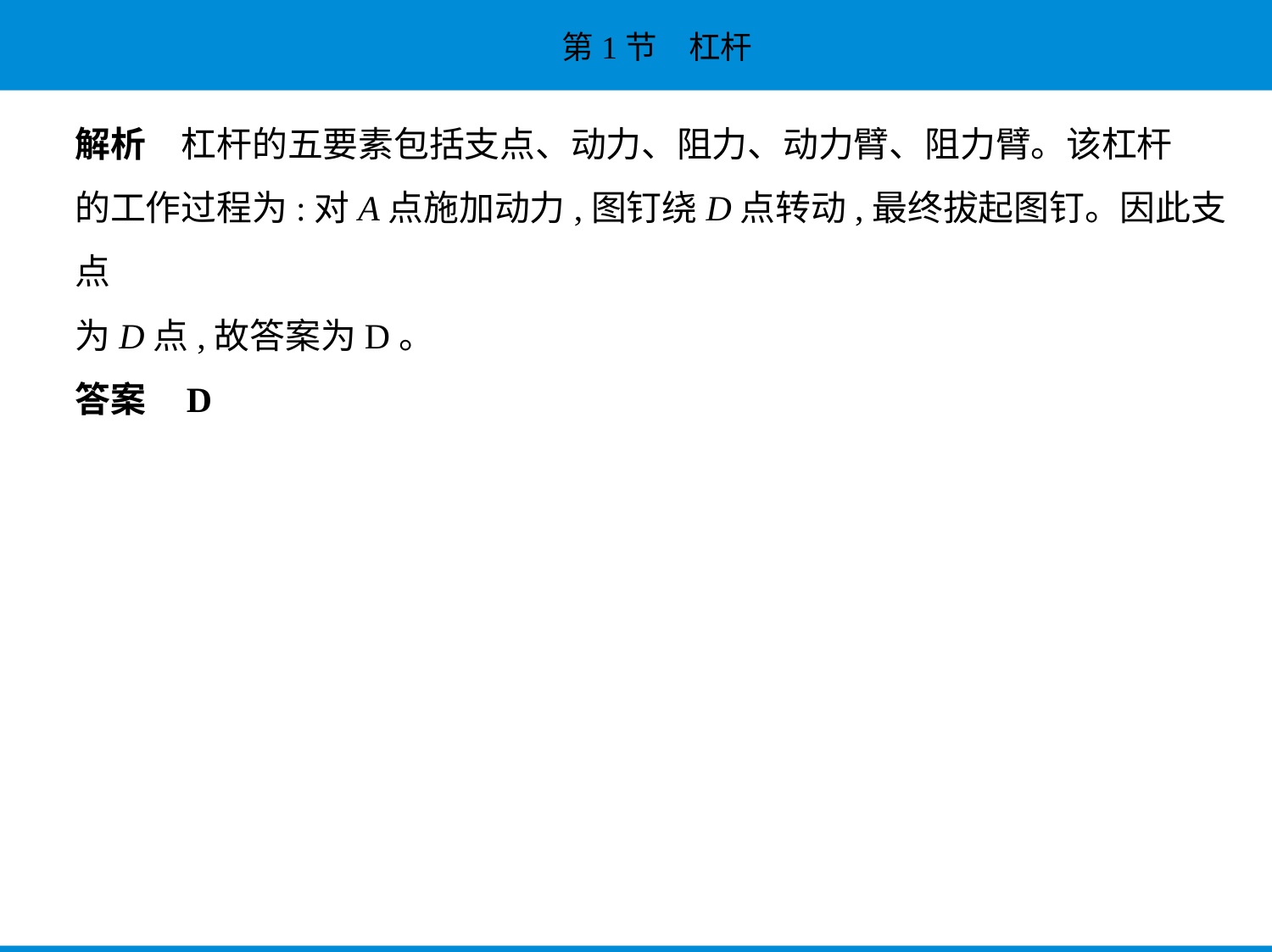

解析　杠杆的五要素包括支点、动力、阻力、动力臂、阻力臂。该杠杆
的工作过程为:对A点施加动力,图钉绕D点转动,最终拔起图钉。因此支点
为D点,故答案为D。
答案    D